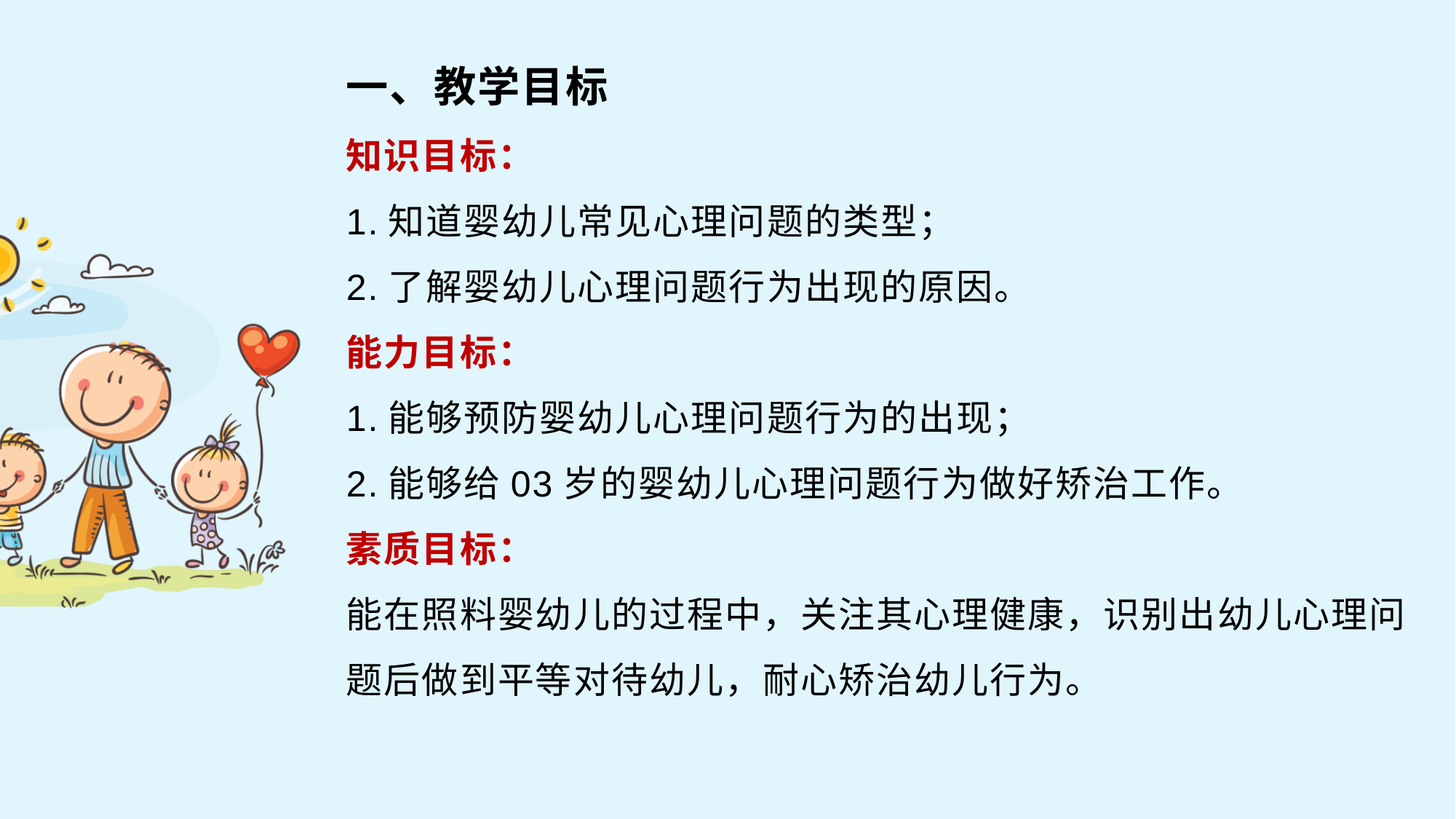

一、教学目标
知识目标：
1.知道婴幼儿常见心理问题的类型；
2.了解婴幼儿心理问题行为出现的原因。
能力目标：
1.能够预防婴幼儿心理问题行为的出现；
2.能够给03岁的婴幼儿心理问题行为做好矫治工作。
素质目标：
能在照料婴幼儿的过程中，关注其心理健康，识别出幼儿心理问题后做到平等对待幼儿，耐心矫治幼儿行为。